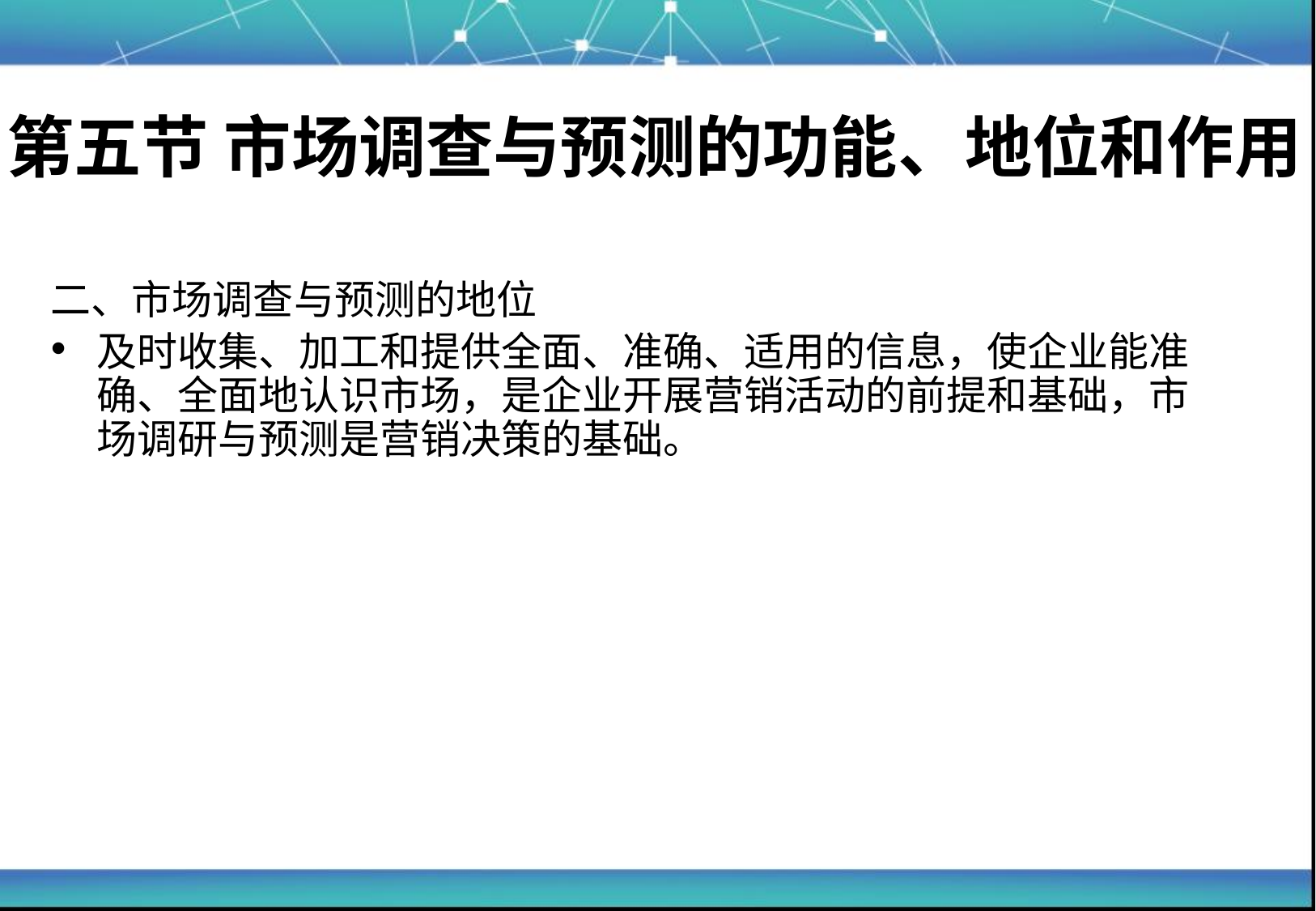

# 第五节 市场调查与预测的功能、地位和作用

二、市场调查与预测的地位
及时收集、加工和提供全面、准确、适用的信息，使企业能准确、全面地认识市场，是企业开展营销活动的前提和基础，市场调研与预测是营销决策的基础。